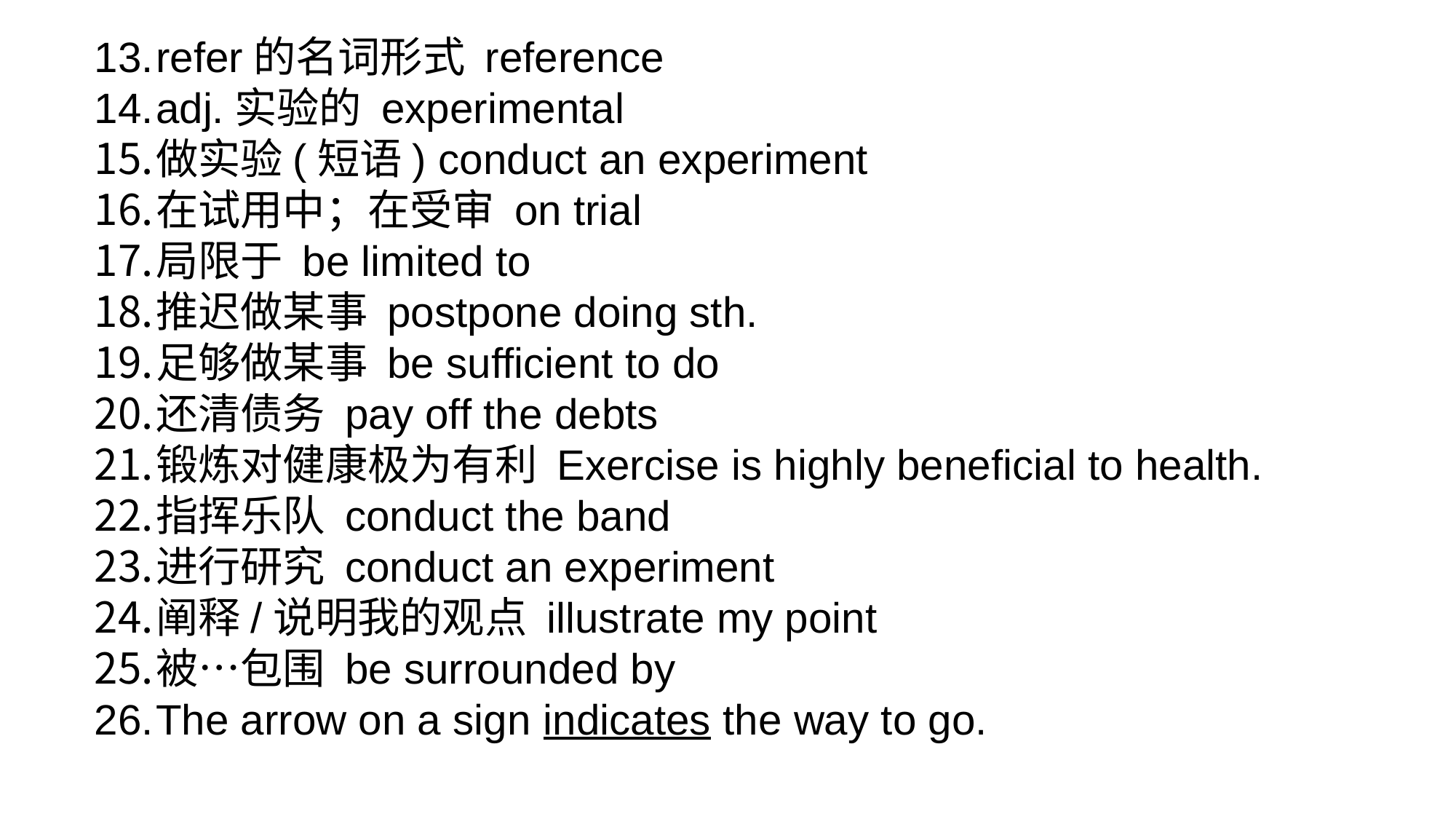

refer的名词形式 reference
adj.实验的 experimental
做实验(短语) conduct an experiment
在试用中；在受审 on trial
局限于 be limited to
推迟做某事 postpone doing sth.
足够做某事 be sufficient to do
还清债务 pay off the debts
锻炼对健康极为有利 Exercise is highly beneficial to health.
指挥乐队 conduct the band
进行研究 conduct an experiment
阐释/说明我的观点 illustrate my point
被…包围 be surrounded by
The arrow on a sign indicates the way to go.